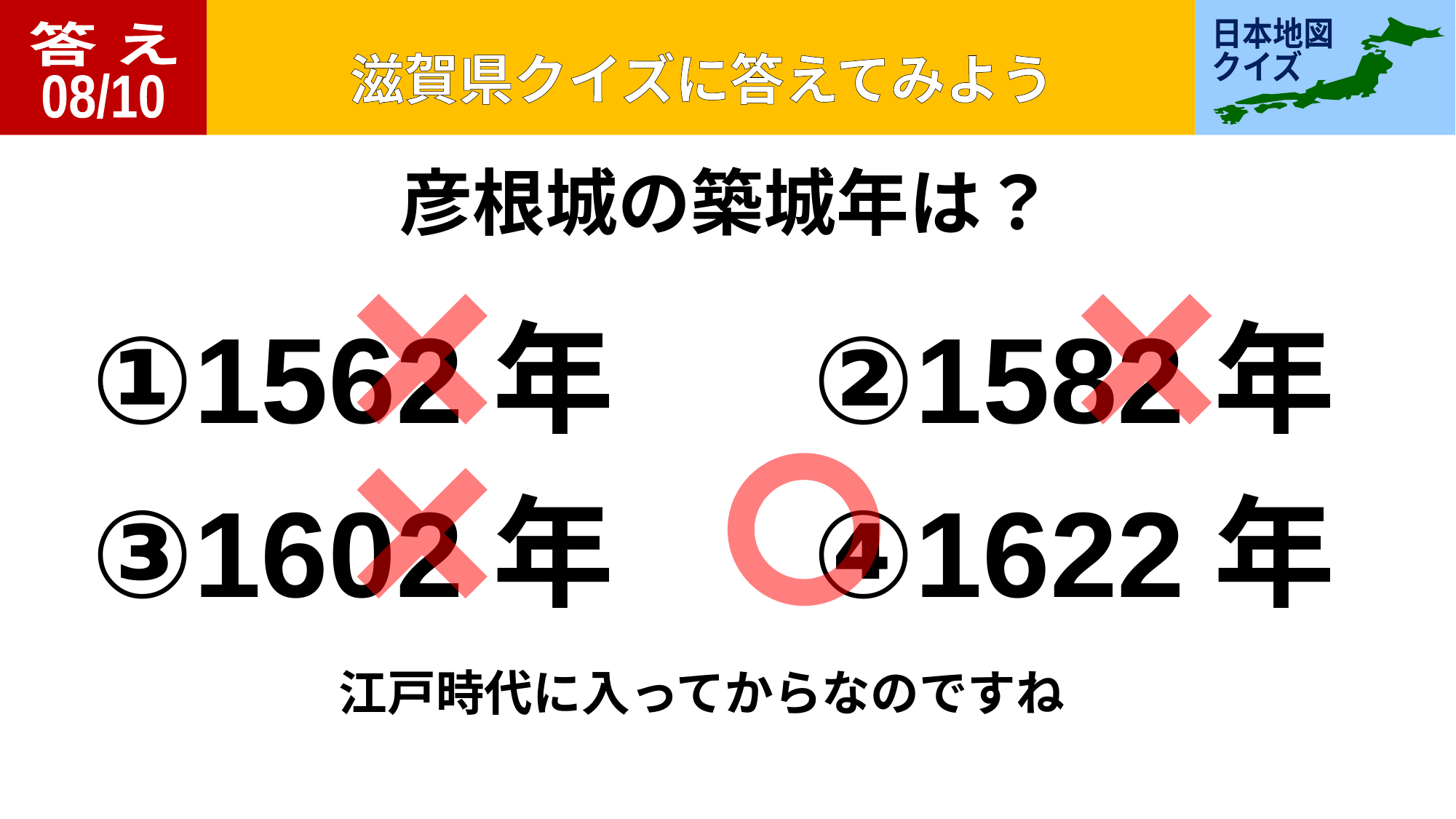

答 え
08/10
彦根城の築城年は？

①1562年
②1582年

③1602年
④1622年
江戸時代に入ってからなのですね